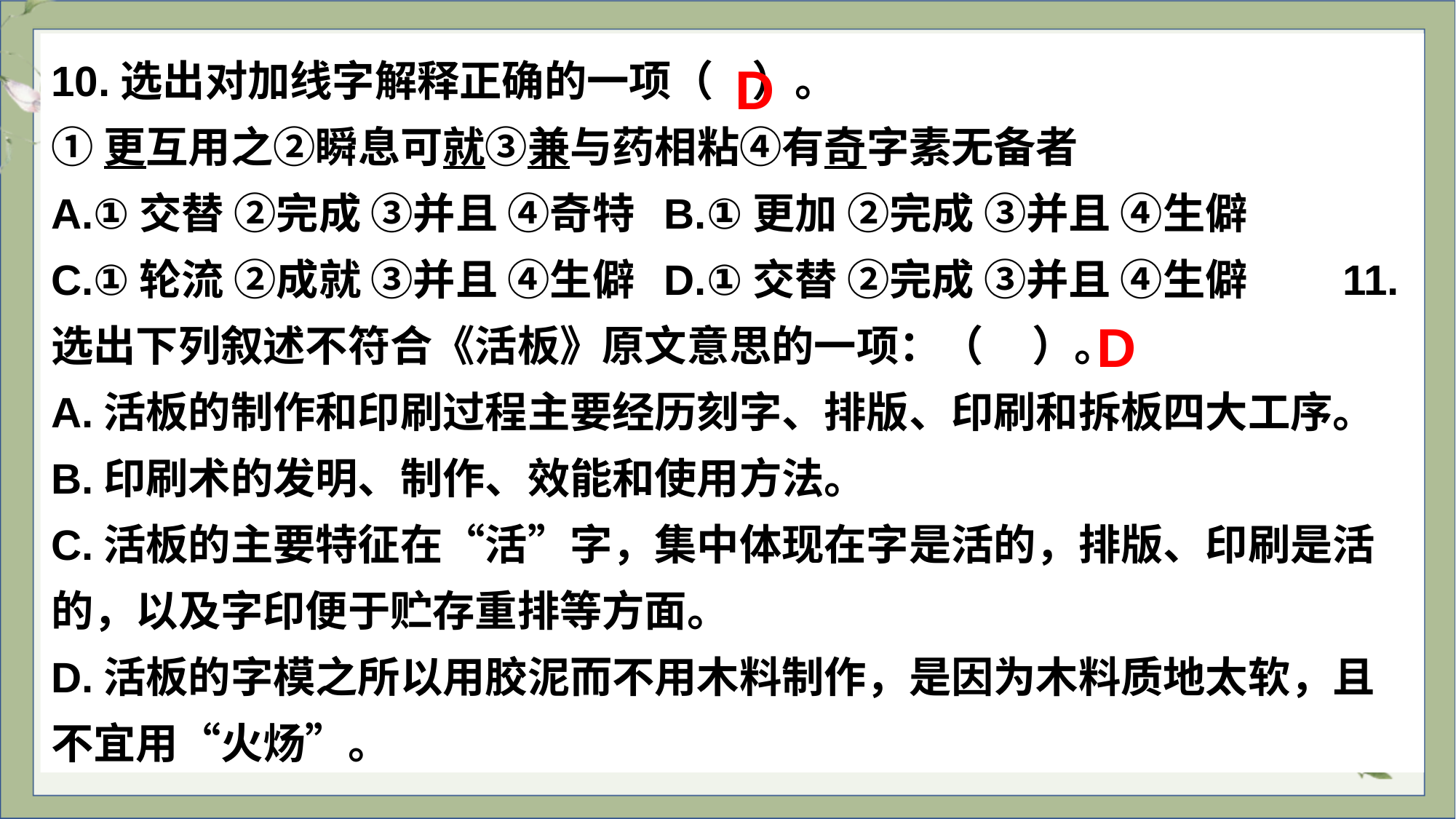

10.选出对加线字解释正确的一项（    ）。
①更互用之②瞬息可就③兼与药相粘④有奇字素无备者
A.①交替 ②完成 ③并且 ④奇特  B.①更加 ②完成 ③并且 ④生僻
C.①轮流 ②成就 ③并且 ④生僻  D.①交替 ②完成 ③并且 ④生僻　　11.选出下列叙述不符合《活板》原文意思的一项：（     ）。
A.活板的制作和印刷过程主要经历刻字、排版、印刷和拆板四大工序。B.印刷术的发明、制作、效能和使用方法。
C.活板的主要特征在“活”字，集中体现在字是活的，排版、印刷是活的，以及字印便于贮存重排等方面。
D.活板的字模之所以用胶泥而不用木料制作，是因为木料质地太软，且不宜用“火炀”。
D
D